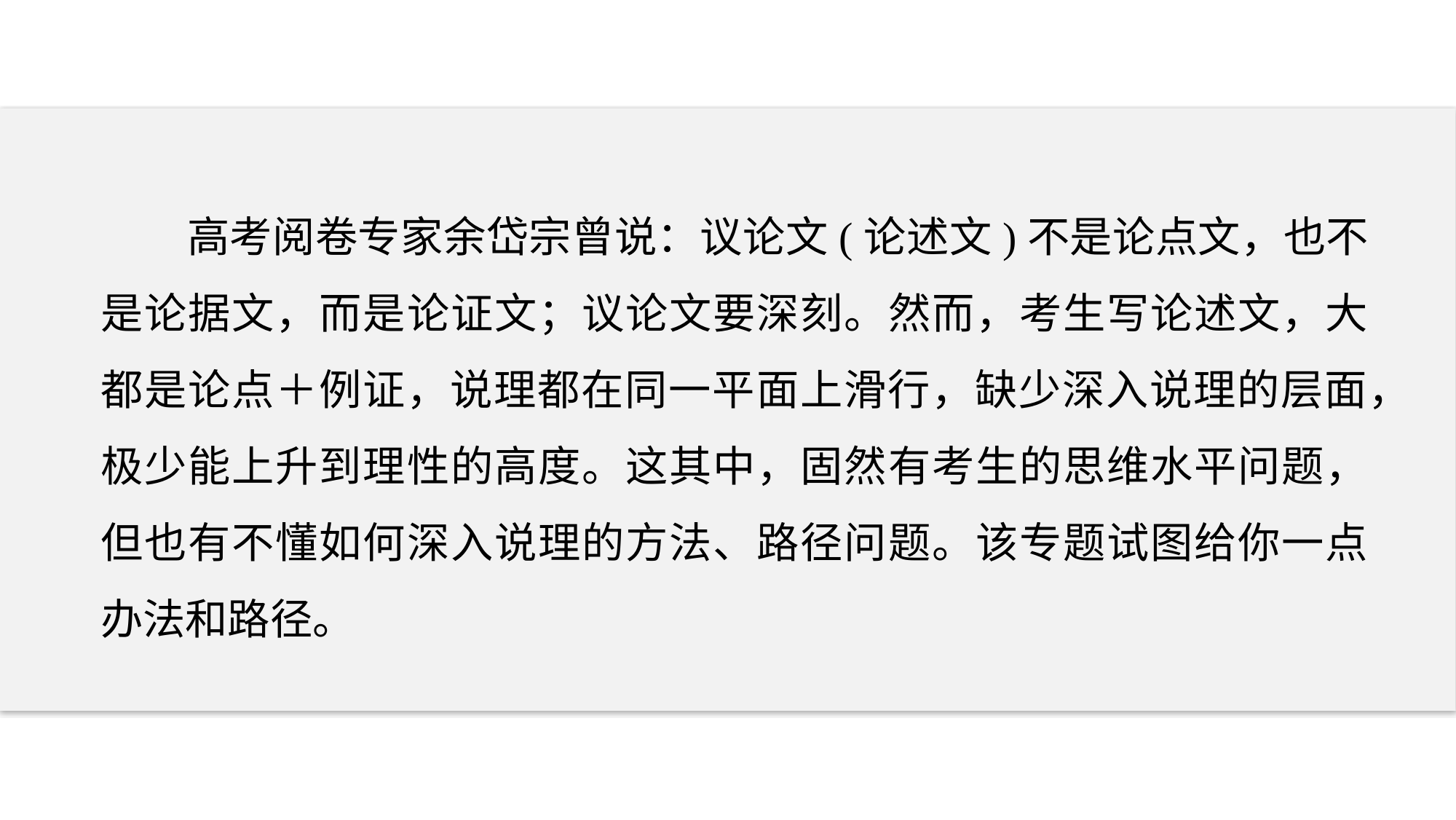

高考阅卷专家余岱宗曾说：议论文(论述文)不是论点文，也不是论据文，而是论证文；议论文要深刻。然而，考生写论述文，大都是论点＋例证，说理都在同一平面上滑行，缺少深入说理的层面，极少能上升到理性的高度。这其中，固然有考生的思维水平问题，但也有不懂如何深入说理的方法、路径问题。该专题试图给你一点办法和路径。